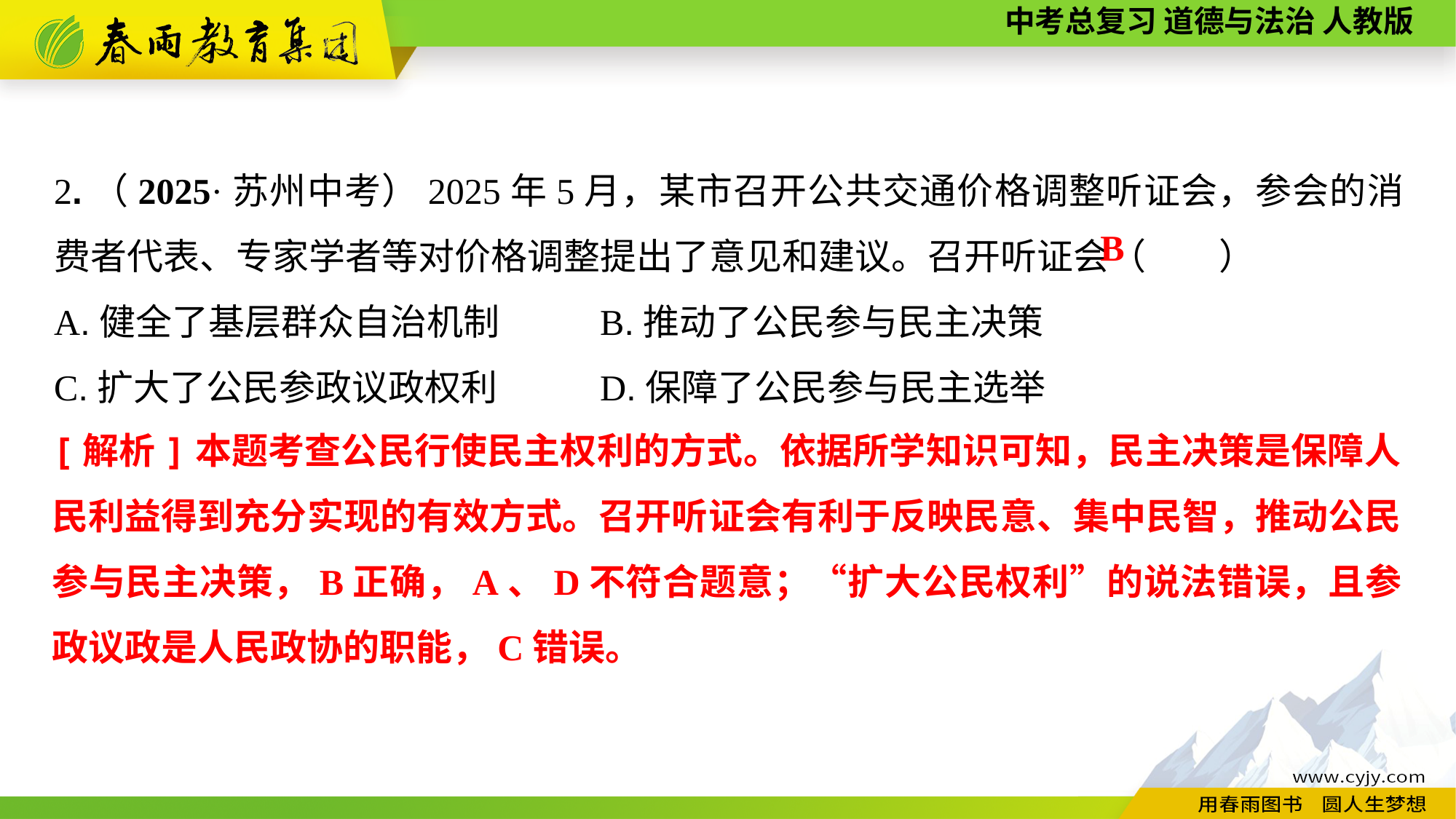

2.（2025·苏州中考）2025年5月，某市召开公共交通价格调整听证会，参会的消费者代表、专家学者等对价格调整提出了意见和建议。召开听证会（　　）
A.健全了基层群众自治机制	B.推动了公民参与民主决策
C.扩大了公民参政议政权利	D.保障了公民参与民主选举
B
[解析]本题考查公民行使民主权利的方式。依据所学知识可知，民主决策是保障人民利益得到充分实现的有效方式。召开听证会有利于反映民意、集中民智，推动公民参与民主决策，B正确，A、D不符合题意；“扩大公民权利”的说法错误，且参政议政是人民政协的职能，C错误。